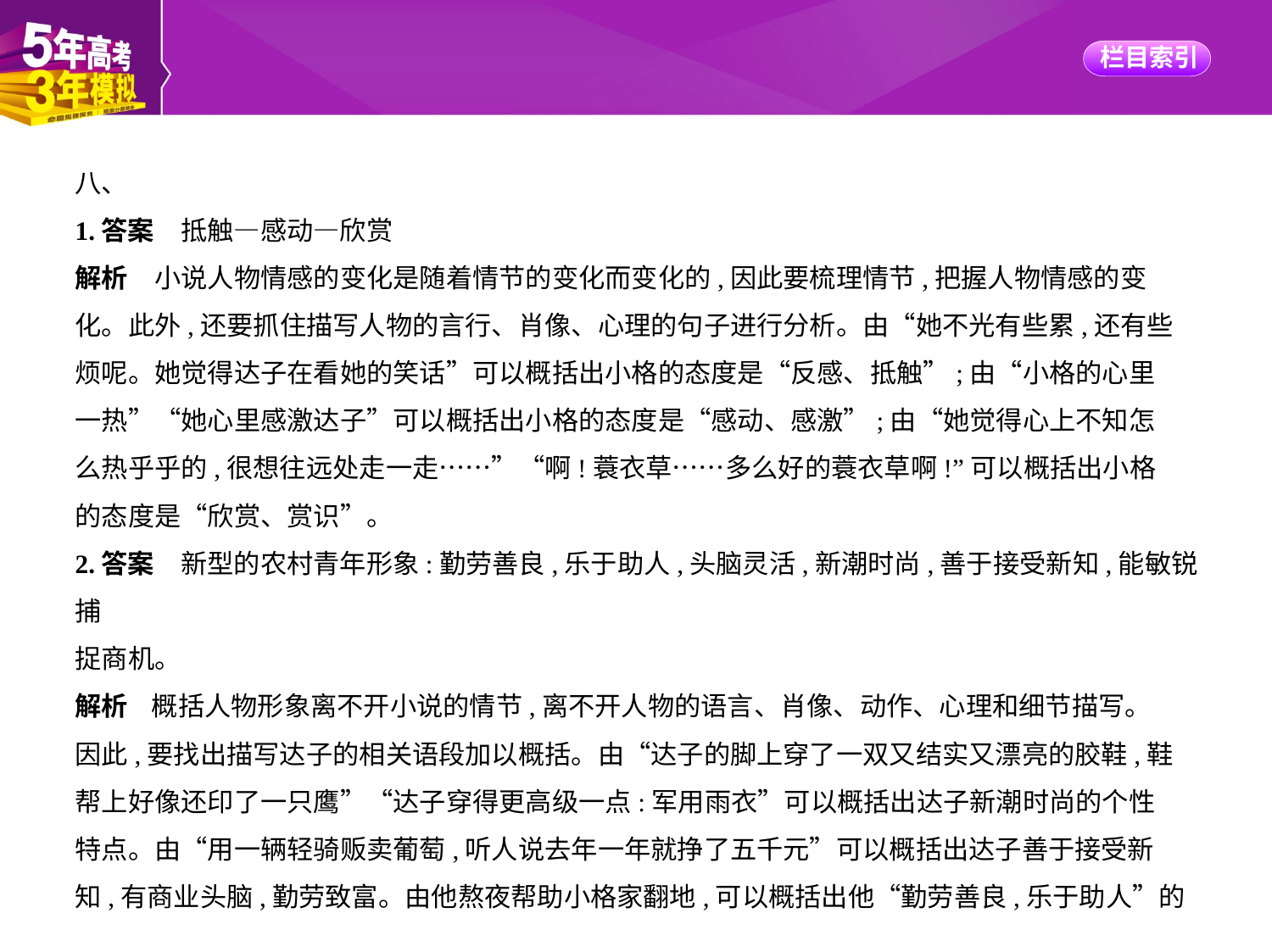

八、
1.答案　抵触—感动—欣赏
解析　小说人物情感的变化是随着情节的变化而变化的,因此要梳理情节,把握人物情感的变
化。此外,还要抓住描写人物的言行、肖像、心理的句子进行分析。由“她不光有些累,还有些
烦呢。她觉得达子在看她的笑话”可以概括出小格的态度是“反感、抵触”;由“小格的心里
一热”“她心里感激达子”可以概括出小格的态度是“感动、感激”;由“她觉得心上不知怎
么热乎乎的,很想往远处走一走……”“啊!蓑衣草……多么好的蓑衣草啊!”可以概括出小格
的态度是“欣赏、赏识”。
2.答案　新型的农村青年形象:勤劳善良,乐于助人,头脑灵活,新潮时尚,善于接受新知,能敏锐捕
捉商机。
解析    概括人物形象离不开小说的情节,离不开人物的语言、肖像、动作、心理和细节描写。
因此,要找出描写达子的相关语段加以概括。由“达子的脚上穿了一双又结实又漂亮的胶鞋,鞋
帮上好像还印了一只鹰”“达子穿得更高级一点:军用雨衣”可以概括出达子新潮时尚的个性
特点。由“用一辆轻骑贩卖葡萄,听人说去年一年就挣了五千元”可以概括出达子善于接受新
知,有商业头脑,勤劳致富。由他熬夜帮助小格家翻地,可以概括出他“勤劳善良,乐于助人”的